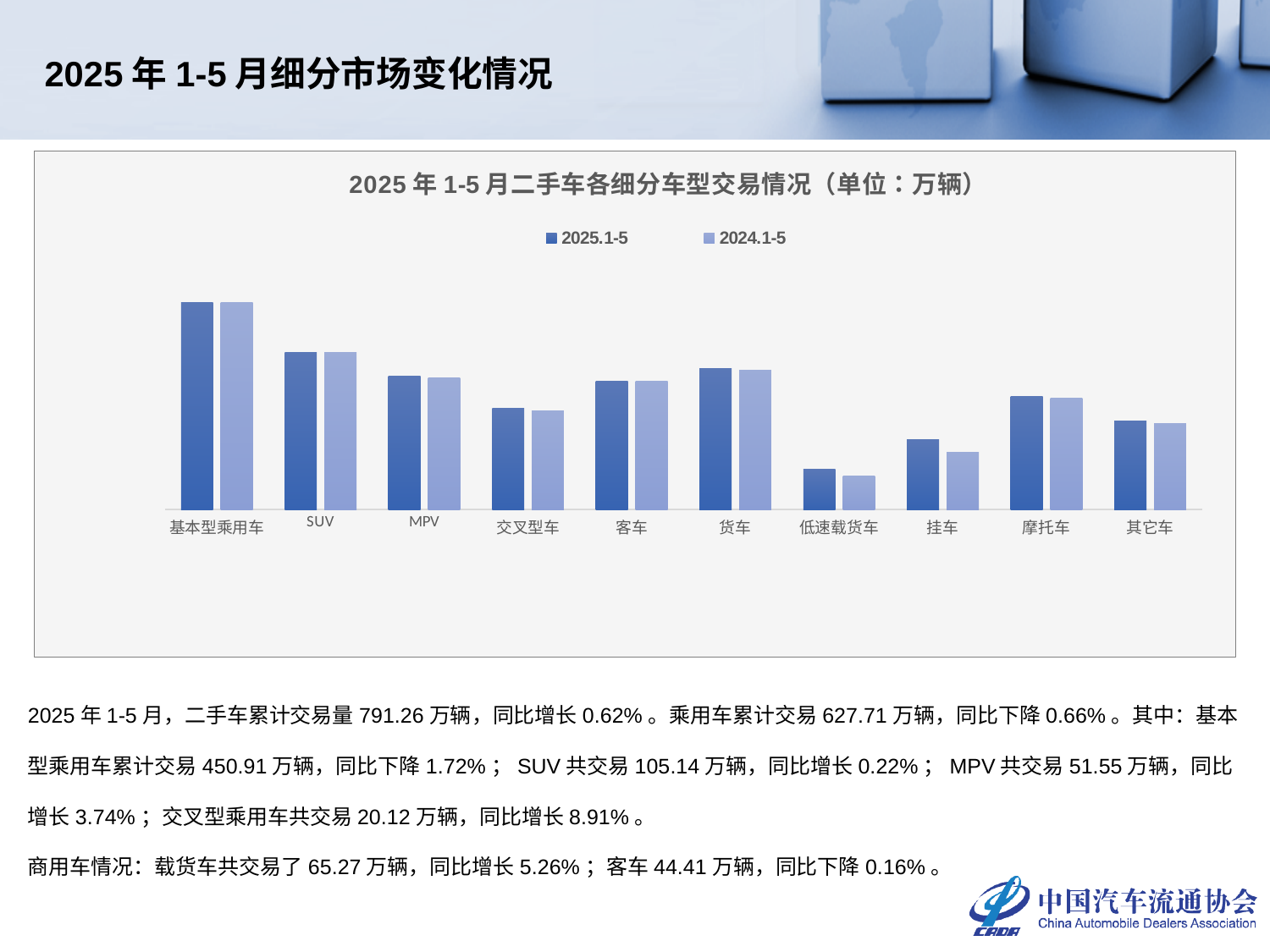

2025年1-5月细分市场变化情况

### Chart: 2025年1-5月二手车各细分车型交易情况（单位：万辆）

| Category | 2025.1-5 | 2024.1-5 |
|---|---|---|
| 基本型乘用车 | 450.9114 | 458.8055 |
| SUV | 105.1376 | 104.9055 |
| MPV | 51.5482 | 49.69 |
| 交叉型车 | 20.1165 | 18.4704 |
| 客车 | 44.4096 | 44.4828 |
| 货车 | 65.2669 | 62.006 |
| 低速载货车 | 3.3 | 2.6985 |
| 挂车 | 7.8884 | 5.4787 |
| 摩托车 | 28.7438 | 26.9566 |
| 其它车 | 13.9348 | 12.8959 |
2025年1-5月，二手车累计交易量791.26万辆，同比增长0.62%。乘用车累计交易627.71万辆，同比下降0.66%。其中：基本型乘用车累计交易450.91万辆，同比下降1.72%；SUV共交易105.14万辆，同比增长0.22%；MPV共交易51.55万辆，同比增长3.74%；交叉型乘用车共交易20.12万辆，同比增长8.91%。
商用车情况：载货车共交易了65.27万辆，同比增长5.26%；客车44.41万辆，同比下降0.16%。